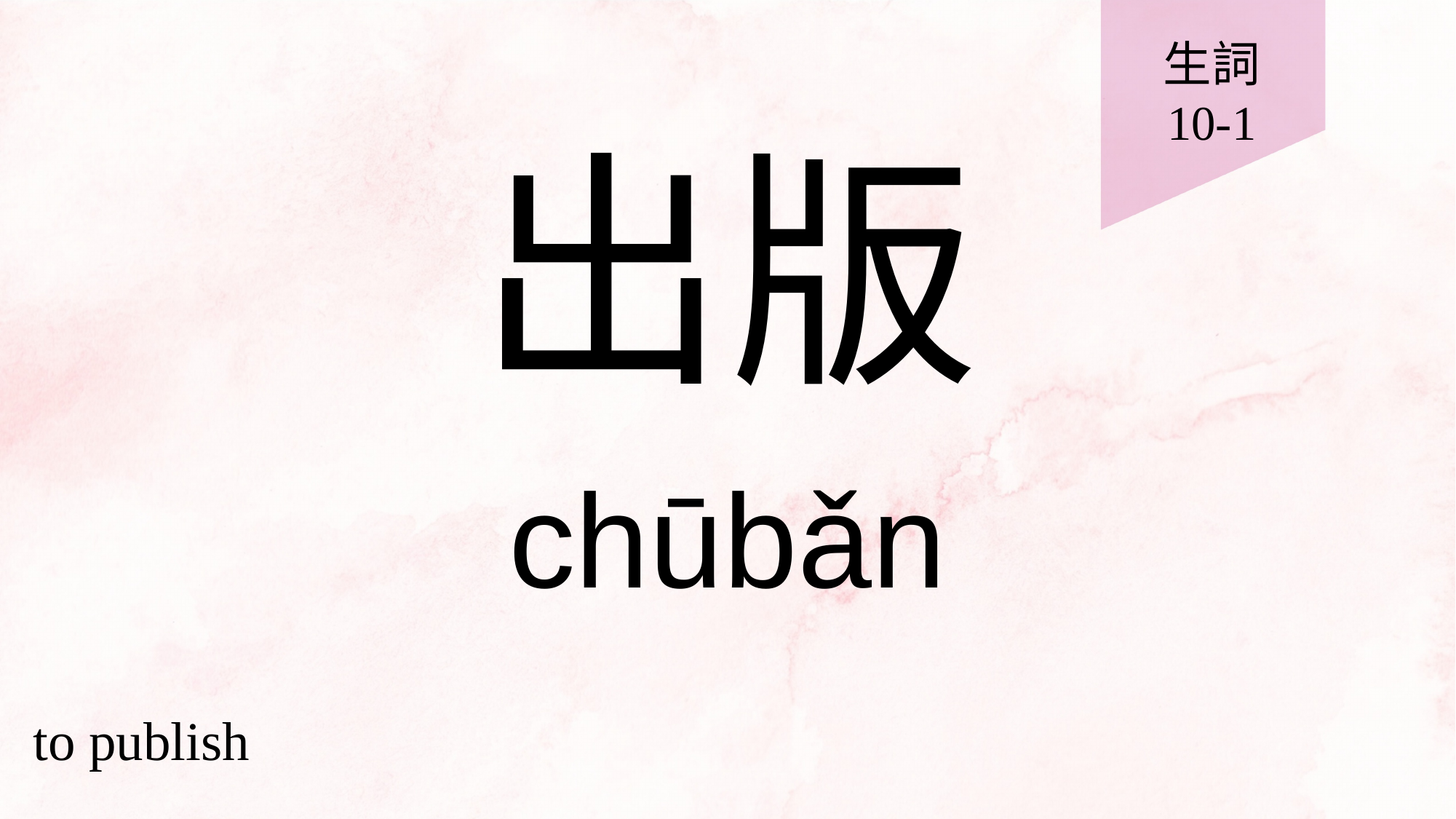

生詞
10-1
# 出版
chūbǎn
to publish